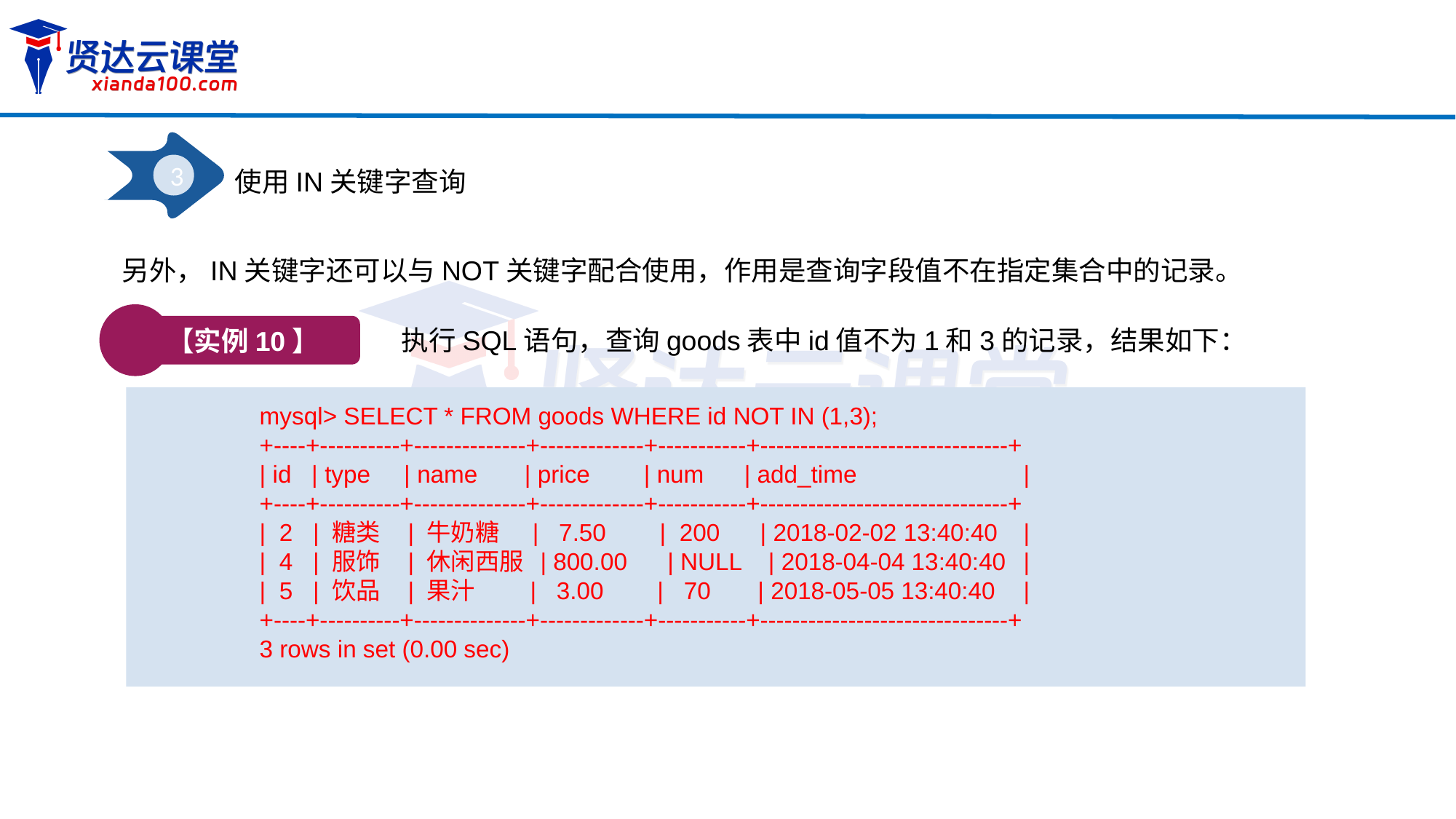

3
使用IN关键字查询
另外，IN关键字还可以与NOT关键字配合使用，作用是查询字段值不在指定集合中的记录。

【实例10】
执行SQL语句，查询goods表中id值不为1和3的记录，结果如下：

mysql> SELECT * FROM goods WHERE id NOT IN (1,3);
+----+----------+--------------+-------------+-----------+-------------------------------+
| id   | type     | name       | price        | num      | add_time		|
+----+----------+--------------+-------------+-----------+-------------------------------+
|  2   | 糖类    | 牛奶糖     |   7.50        |  200      | 2018-02-02 13:40:40	|
|  4   | 服饰    | 休闲西服  | 800.00      | NULL    | 2018-04-04 13:40:40	|
|  5   | 饮品    | 果汁         |   3.00        |   70       | 2018-05-05 13:40:40	|
+----+----------+--------------+-------------+-----------+-------------------------------+
3 rows in set (0.00 sec)